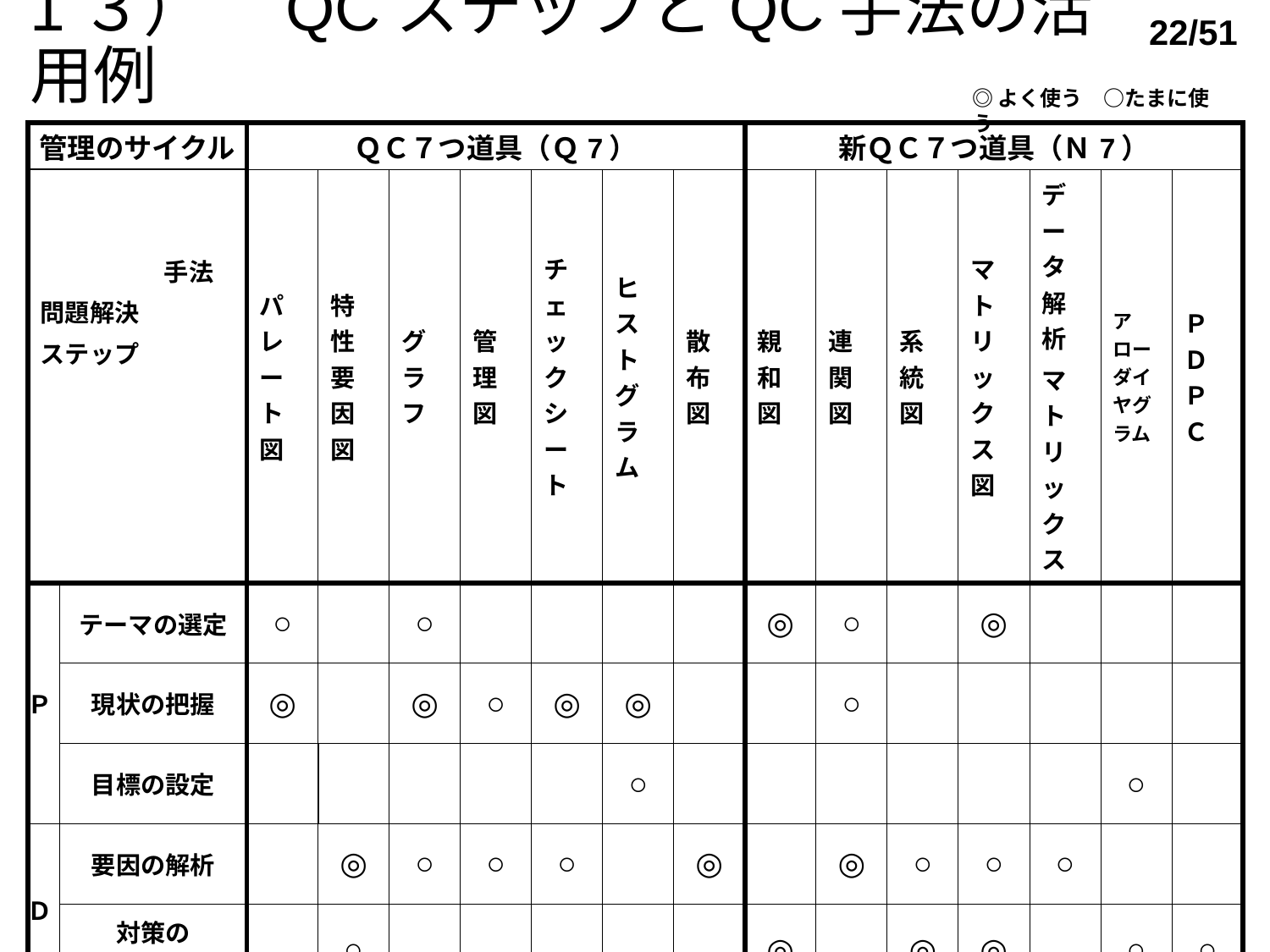

1３）　QCステップとQC手法の活用例
22/51
◎よく使う　○たまに使う
| 管理のサイクル |  | ＱＣ７つ道具（Ｑ7） |  |  |  |  |  |  | 新ＱＣ７つ道具（Ｎ7） |  |  |  |  |  |  |
| --- | --- | --- | --- | --- | --- | --- | --- | --- | --- | --- | --- | --- | --- | --- | --- |
| 手法 問題解決 ステップ |  | パレート図 | 特性要因図 | グラフ | 管理図 | チェックシート | ヒストグラム | 散布図 | 親和図 | 連関図 | 系統図 | マトリックス図 | データ解析 マトリックス | アローダイヤグラム | ＰＤＰＣ |
| Ｐ | テーマの選定 | ○ |  | ○ |  |  |  |  | ◎ | ○ |  | ◎ |  |  |  |
|  | 現状の把握 | ◎ |  | ◎ | ○ | ◎ | ◎ |  |  | ○ |  |  |  |  |  |
|  | 目標の設定 |  |  |  |  |  | ○ |  |  |  |  |  |  | ○ |  |
| Ｄ | 要因の解析 |  | ◎ | ○ | ○ | ○ |  | ◎ |  | ◎ | ○ | ○ | ○ |  |  |
|  | 対策の 検討と実施 |  | ○ |  |  |  |  |  | ◎ |  | ◎ | ◎ |  | ○ | ○ |
| Ｃ | 効果の確認 | ◎ |  | ◎ | ○ | ○ | ○ |  |  |  |  |  |  |  |  |
| Ａ | 標準化と 管理の定着 |  |  | ○ | ◎ | ○ |  |  |  |  |  |  |  |  |  |